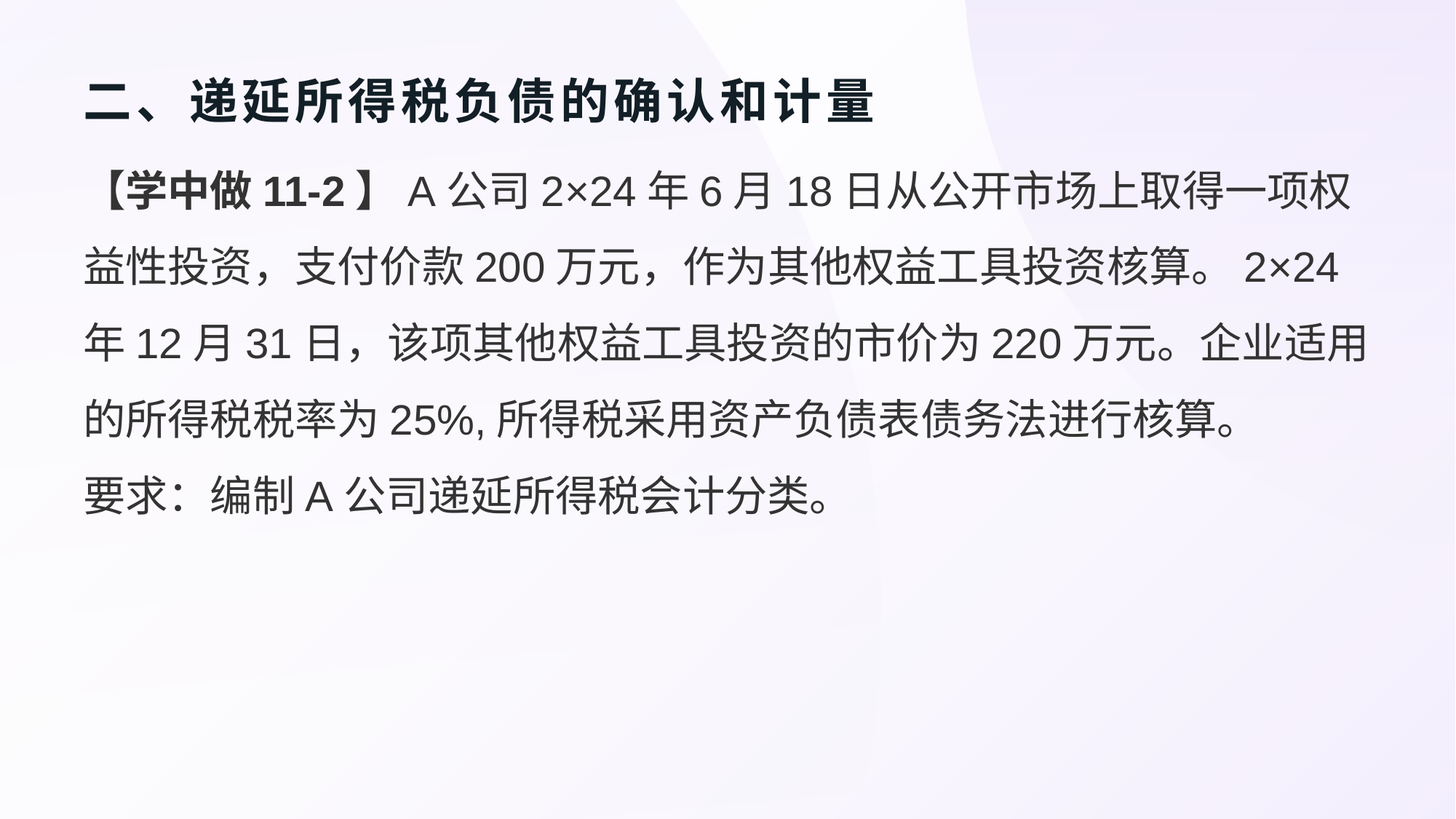

# 二、递延所得税负债的确认和计量
【学中做11-2】A公司2×24年6月18日从公开市场上取得一项权益性投资，支付价款200万元，作为其他权益工具投资核算。2×24年12月31日，该项其他权益工具投资的市价为220万元。企业适用的所得税税率为25%,所得税采用资产负债表债务法进行核算。
要求：编制A公司递延所得税会计分类。